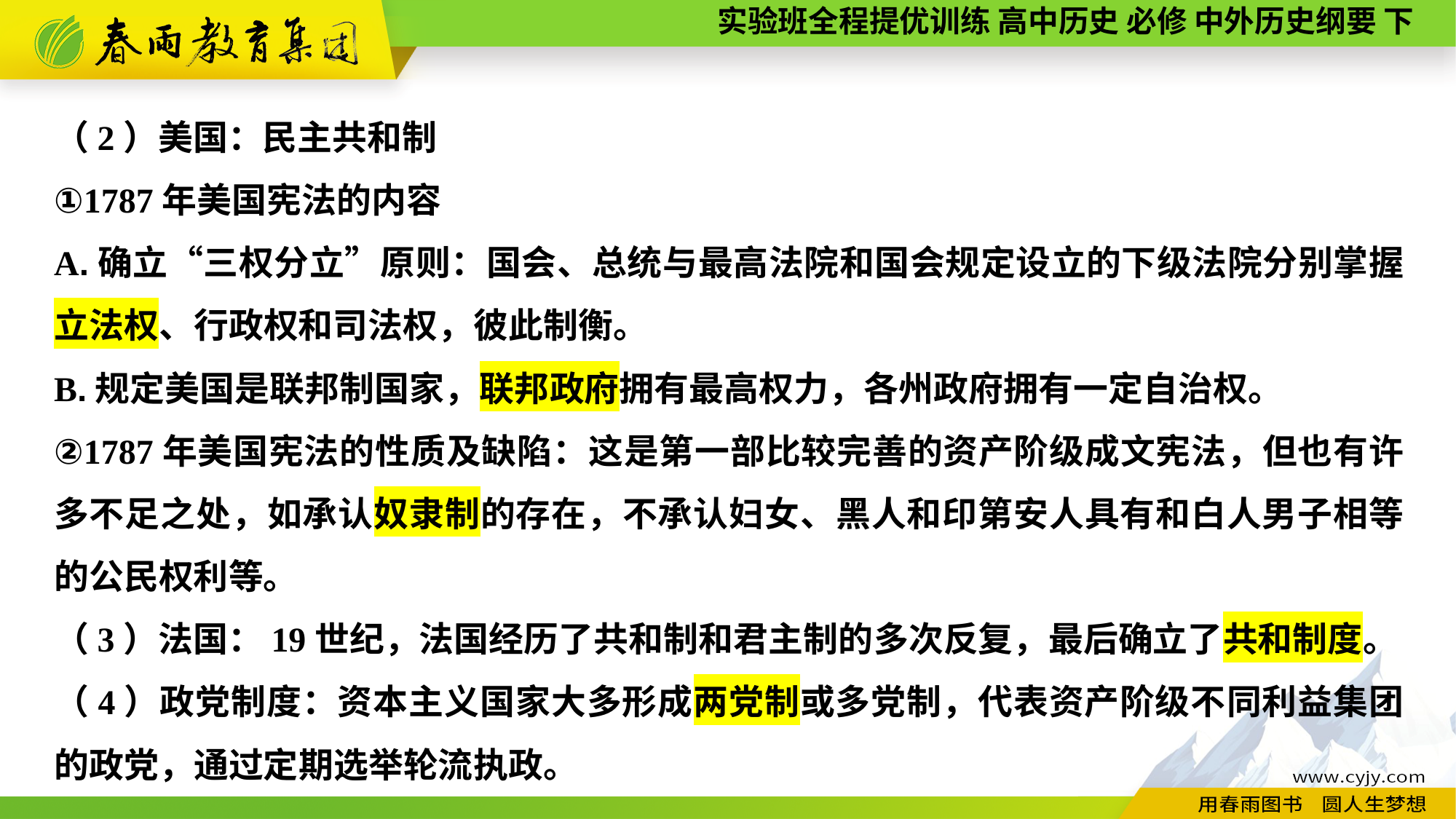

（2）美国：民主共和制
①1787年美国宪法的内容
A.确立“三权分立”原则：国会、总统与最高法院和国会规定设立的下级法院分别掌握立法权、行政权和司法权，彼此制衡。
B.规定美国是联邦制国家，联邦政府拥有最高权力，各州政府拥有一定自治权。
②1787年美国宪法的性质及缺陷：这是第一部比较完善的资产阶级成文宪法，但也有许多不足之处，如承认奴隶制的存在，不承认妇女、黑人和印第安人具有和白人男子相等的公民权利等。
（3）法国：19世纪，法国经历了共和制和君主制的多次反复，最后确立了共和制度。
（4）政党制度：资本主义国家大多形成两党制或多党制，代表资产阶级不同利益集团的政党，通过定期选举轮流执政。